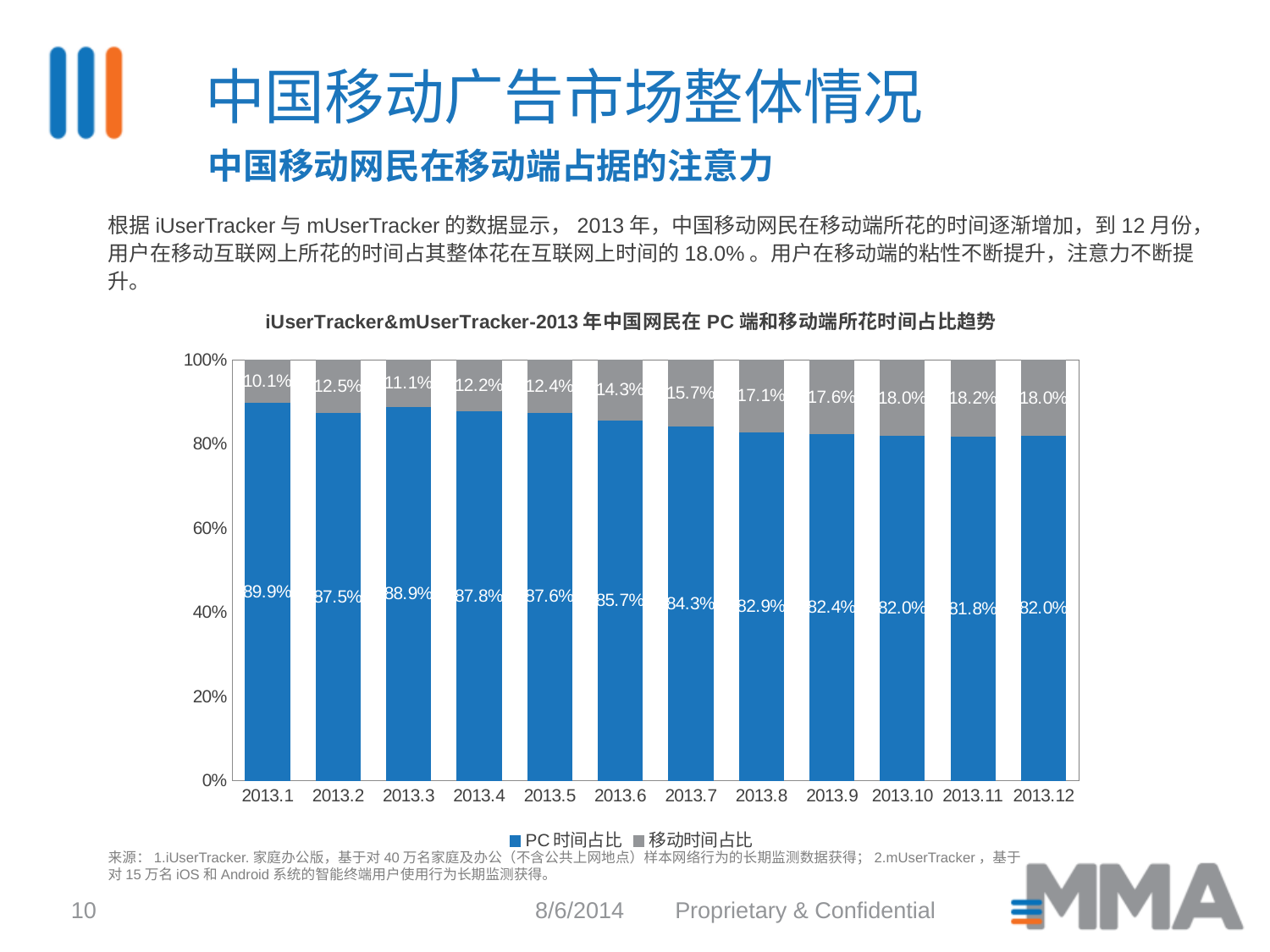

中国移动广告市场整体情况
中国移动网民在移动端占据的注意力
根据iUserTracker与mUserTracker的数据显示，2013年，中国移动网民在移动端所花的时间逐渐增加，到12月份，用户在移动互联网上所花的时间占其整体花在互联网上时间的18.0%。用户在移动端的粘性不断提升，注意力不断提升。

### Chart: iUserTracker&mUserTracker-2013年中国网民在PC端和移动端所花时间占比趋势

| Category | PC时间占比 | 移动时间占比 |
|---|---|---|
| 41304 | 0.8985006710846422 | 0.10149932891535783 |
| 41333 | 0.8750572798467425 | 0.12494272015325747 |
| 41363 | 0.8892942627777932 | 0.1107057372222068 |
| 41394 | 0.8782520396836435 | 0.12174796031635648 |
| 41424 | 0.8755726059375138 | 0.12442739406248615 |
| 41455 | 0.8573523258023451 | 0.14264767419765498 |
| 41485 | 0.8431586847942664 | 0.1568413152057336 |
| 41516 | 0.8289143242638296 | 0.17108567573617045 |
| 41547 | 0.8244425797338623 | 0.17555742026613771 |
| 41577 | 0.8198346769316681 | 0.18016532306833197 |
| 41608 | 0.8178409457650506 | 0.18215905423494932 |
| 41639 | 0.8200427498006672 | 0.17995725019933284 |
来源：1.iUserTracker.家庭办公版，基于对40万名家庭及办公（不含公共上网地点）样本网络行为的长期监测数据获得；2.mUserTracker，基于对15万名iOS和Android系统的智能终端用户使用行为长期监测获得。
10
8/6/2014
Proprietary & Confidential